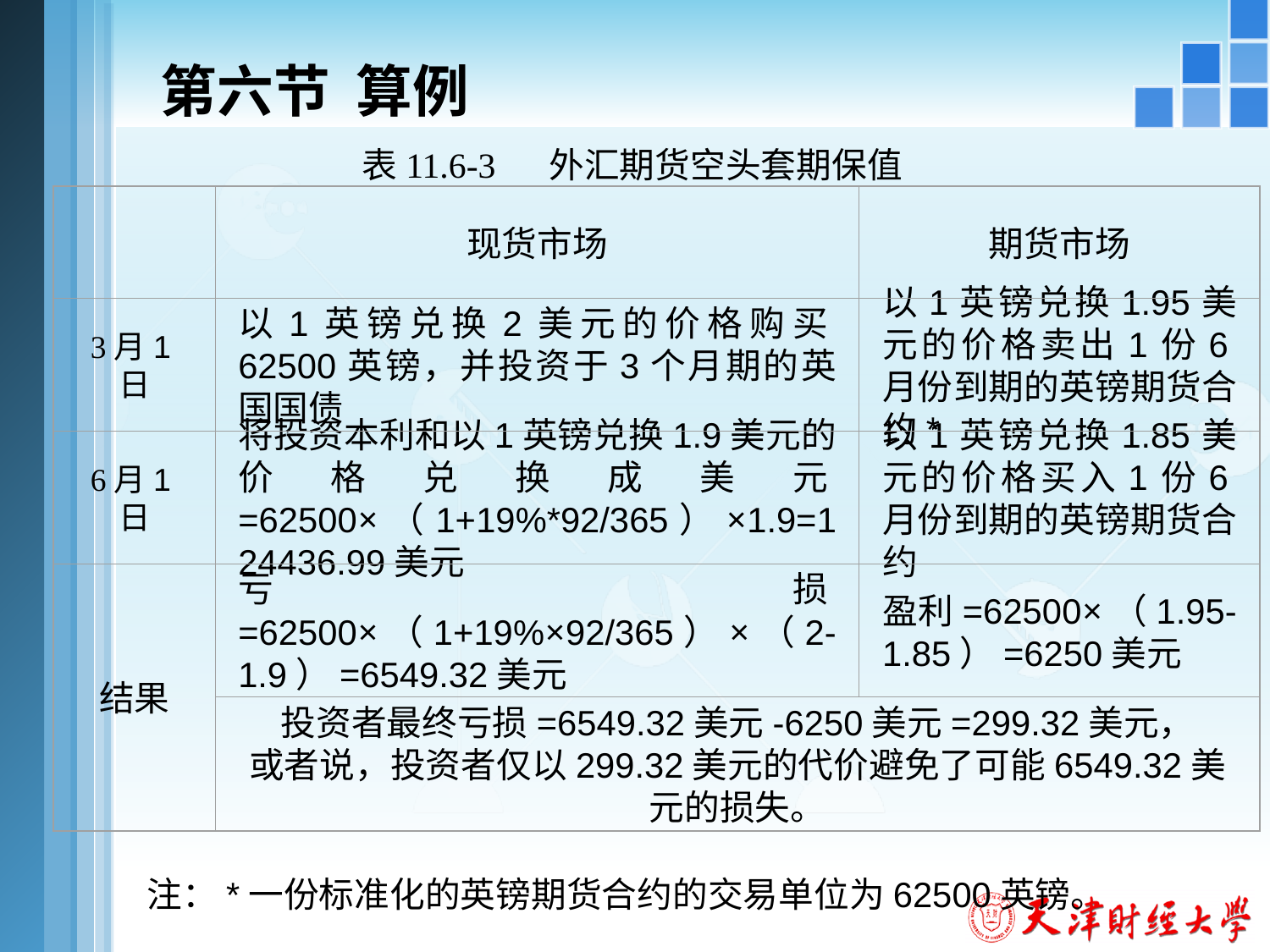

# 第六节  算例
表11.6-3     外汇期货空头套期保值

现货市场

期货市场

3月1日

以1英镑兑换2美元的价格购买62500英镑，并投资于3个月期的英国国债

以1英镑兑换1.95美元的价格卖出1份6月份到期的英镑期货合约*

6月1日

将投资本利和以1英镑兑换1.9美元的价格兑换成美元=62500×（1+19%*92/365）×1.9=124436.99美元

以1英镑兑换1.85美元的价格买入1份6月份到期的英镑期货合约

结果

亏损=62500×（1+19%×92/365）×（2-1.9）=6549.32美元

盈利=62500×（1.95-1.85）=6250美元

投资者最终亏损=6549.32美元-6250美元=299.32美元，
或者说，投资者仅以299.32美元的代价避免了可能6549.32美元的损失。

注：*一份标准化的英镑期货合约的交易单位为62500英镑。